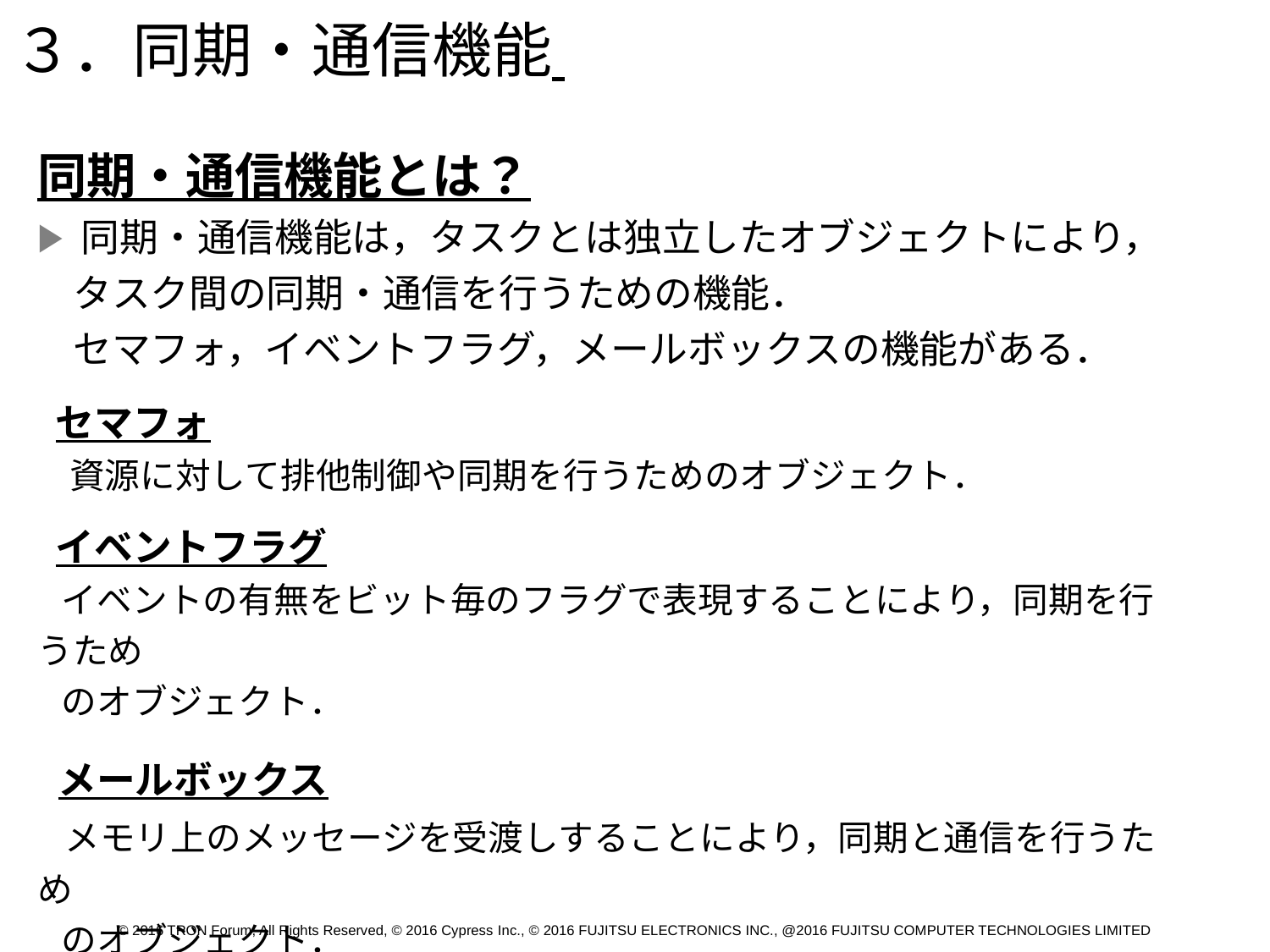

３．同期・通信機能
同期・通信機能とは？
 同期・通信機能は，タスクとは独立したオブジェクトにより，
   タスク間の同期・通信を行うための機能．
   セマフォ，イベントフラグ，メールボックスの機能がある．

 セマフォ
   資源に対して排他制御や同期を行うためのオブジェクト．

 イベントフラグ
  イベントの有無をビット毎のフラグで表現することにより，同期を行うため
  のオブジェクト．

 メールボックス
  メモリ上のメッセージを受渡しすることにより，同期と通信を行うため
  のオブジェクト．
© 2016 TRON Forum, All Rights Reserved, © 2016 Cypress Inc., © 2016 FUJITSU ELECTRONICS INC., @2016 FUJITSU COMPUTER TECHNOLOGIES LIMITED